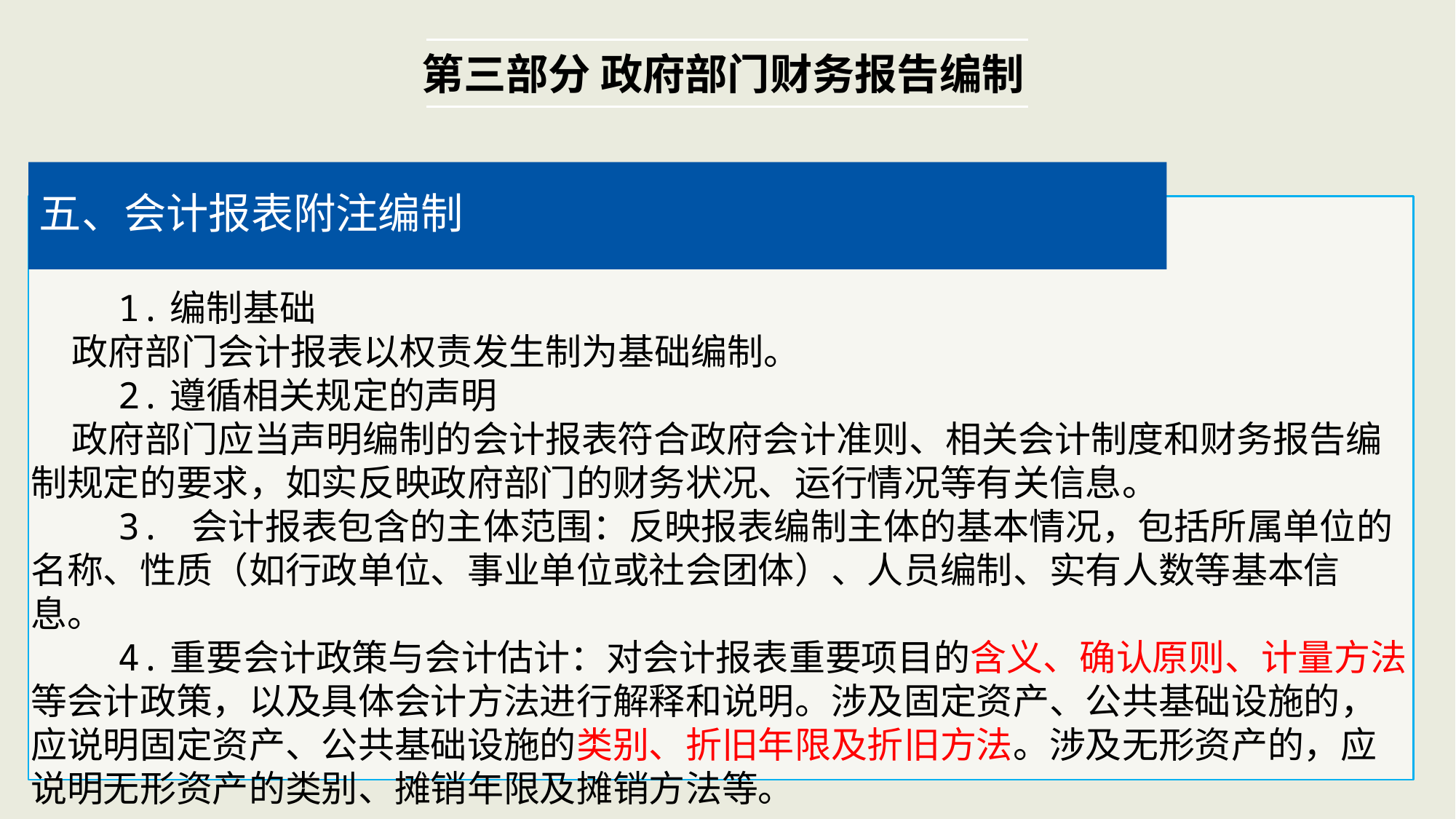

第三部分 政府部门财务报告编制

五、会计报表附注编制

    1.编制基础
    政府部门会计报表以权责发生制为基础编制。
    2.遵循相关规定的声明
    政府部门应当声明编制的会计报表符合政府会计准则、相关会计制度和财务报告编制规定的要求，如实反映政府部门的财务状况、运行情况等有关信息。
    3. 会计报表包含的主体范围：反映报表编制主体的基本情况，包括所属单位的名称、性质（如行政单位、事业单位或社会团体）、人员编制、实有人数等基本信息。
    4.重要会计政策与会计估计：对会计报表重要项目的含义、确认原则、计量方法等会计政策，以及具体会计方法进行解释和说明。涉及固定资产、公共基础设施的，应说明固定资产、公共基础设施的类别、折旧年限及折旧方法。涉及无形资产的，应说明无形资产的类别、摊销年限及摊销方法等。

107